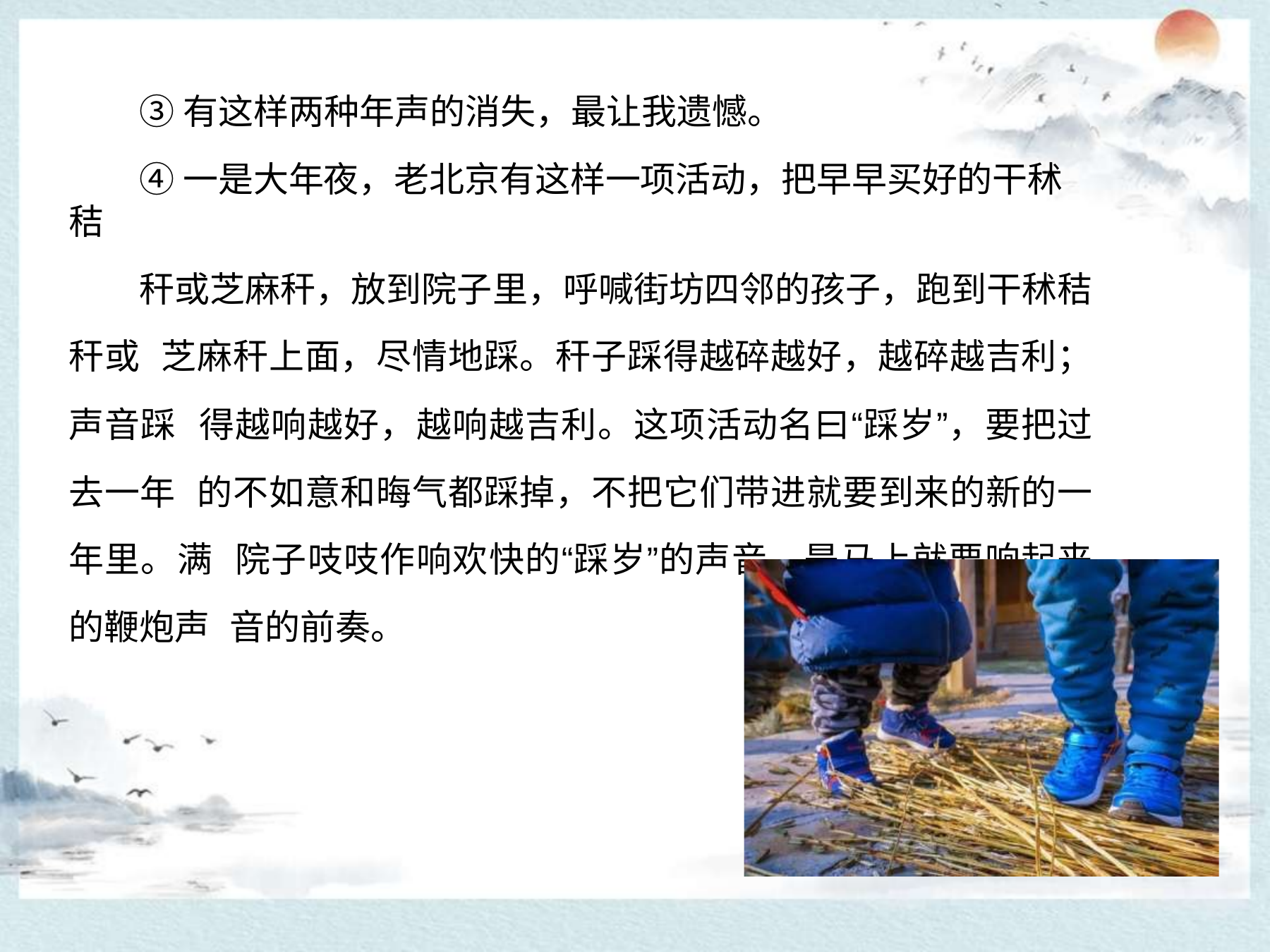

③有这样两种年声的消失，最让我遗憾。
④一是大年夜，老北京有这样一项活动，把早早买好的干秫秸
秆或芝麻秆，放到院子里，呼喊街坊四邻的孩子，跑到干秫秸秆或  芝麻秆上面，尽情地踩。秆子踩得越碎越好，越碎越吉利；声音踩  得越响越好，越响越吉利。这项活动名曰“踩岁”，要把过去一年  的不如意和晦气都踩掉，不把它们带进就要到来的新的一年里。满  院子吱吱作响欢快的“踩岁”的声音，是马上就要响起来的鞭炮声  音的前奏。